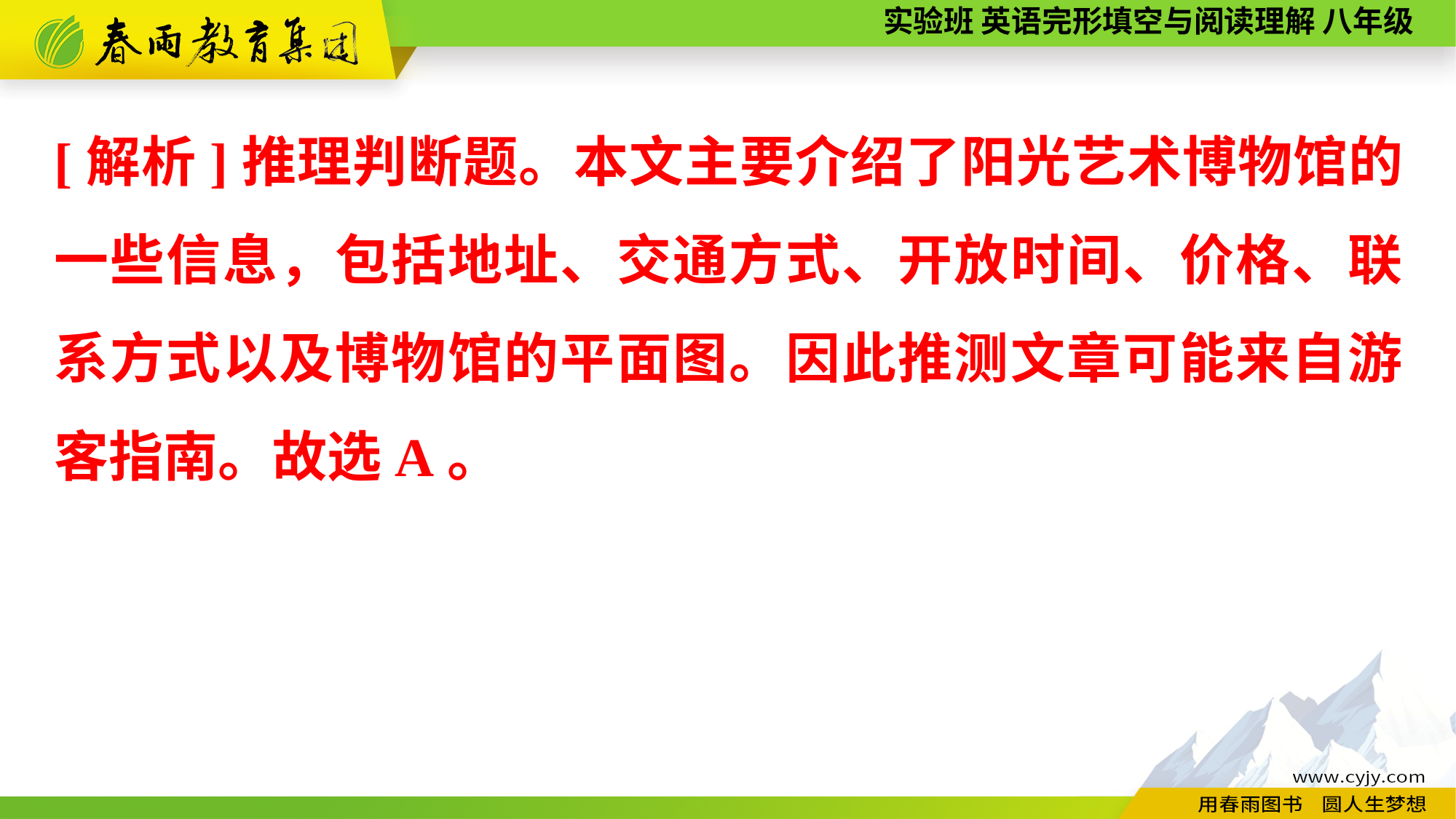

[解析]推理判断题。本文主要介绍了阳光艺术博物馆的一些信息，包括地址、交通方式、开放时间、价格、联系方式以及博物馆的平面图。因此推测文章可能来自游客指南。故选A。